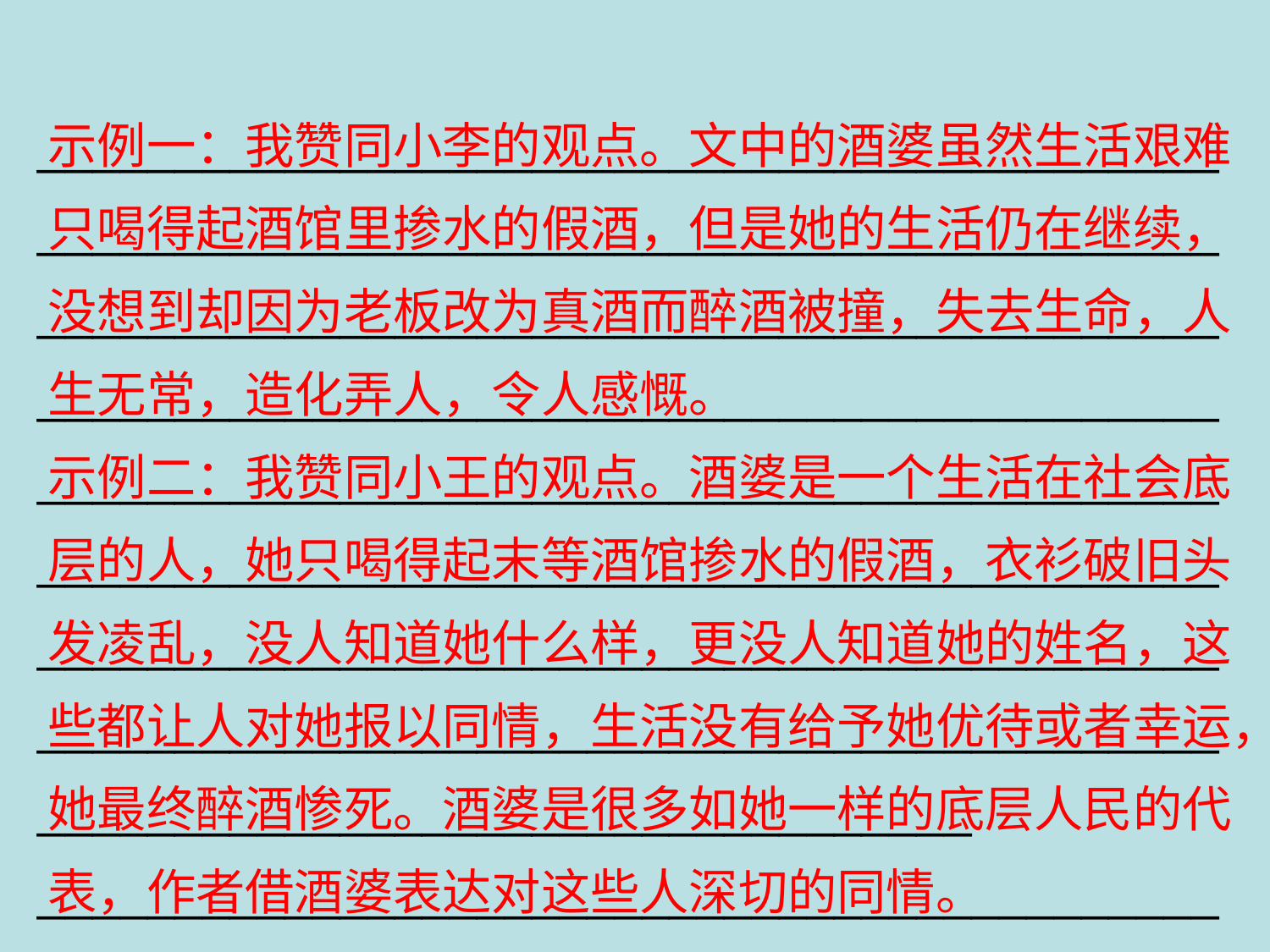

__________________________________________________________________________________________________________________________________________________________________________________________________________________________________________________________________________________________________________________________________________________________________________________________
______________________________________________
______________________________________________
示例一：我赞同小李的观点。文中的酒婆虽然生活艰难只喝得起酒馆里掺水的假酒，但是她的生活仍在继续，没想到却因为老板改为真酒而醉酒被撞，失去生命，人生无常，造化弄人，令人感慨。
示例二：我赞同小王的观点。酒婆是一个生活在社会底层的人，她只喝得起末等酒馆掺水的假酒，衣衫破旧头发凌乱，没人知道她什么样，更没人知道她的姓名，这些都让人对她报以同情，生活没有给予她优待或者幸运，她最终醉酒惨死。酒婆是很多如她一样的底层人民的代表，作者借酒婆表达对这些人深切的同情。